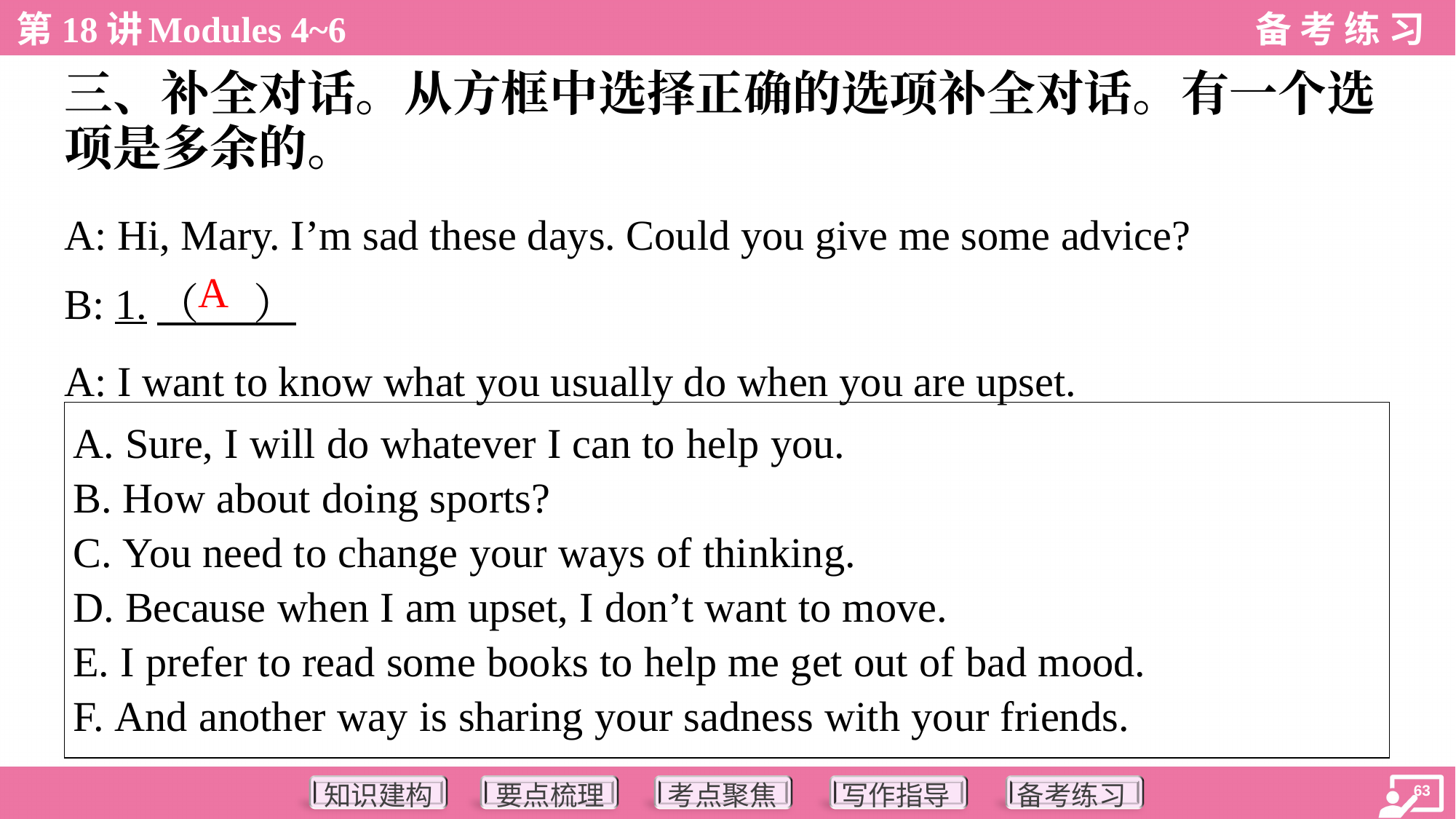

三、补全对话。从方框中选择正确的选项补全对话。有一个选
项是多余的。
A: Hi, Mary. I’m sad these days. Could you give me some advice?
A
B: 1.（     ）
A: I want to know what you usually do when you are upset.
| A. Sure, I will do whatever I can to help you. B. How about doing sports? C. You need to change your ways of thinking. D. Because when I am upset, I don’t want to move. E. I prefer to read some books to help me get out of bad mood. F. And another way is sharing your sadness with your friends. |
| --- |